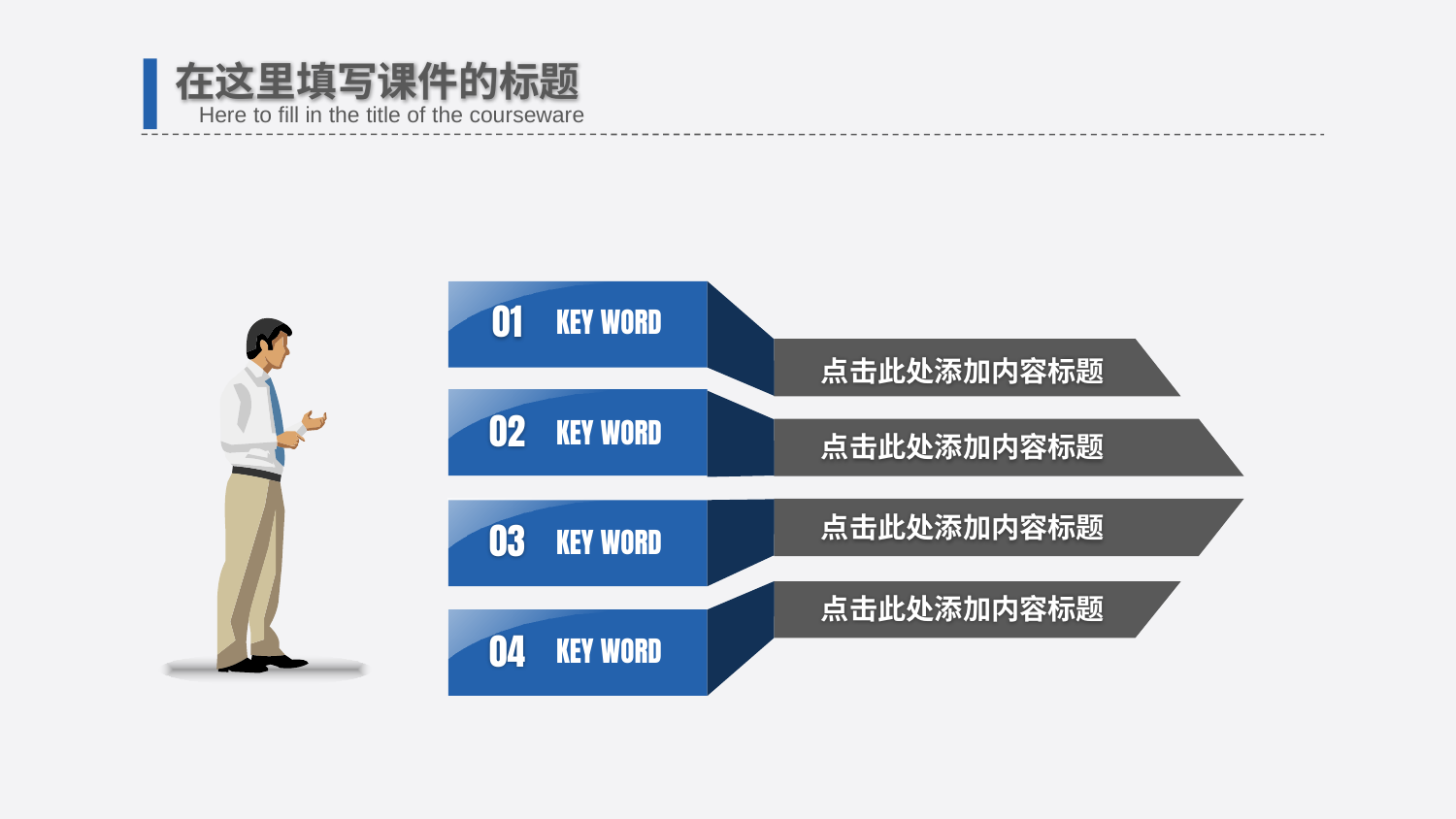

在这里填写课件的标题

Here to fill in the title of the courseware

01
KEY WORD

点击此处添加内容标题

02
KEY WORD
点击此处添加内容标题

点击此处添加内容标题
03
KEY WORD

点击此处添加内容标题
04
KEY WORD